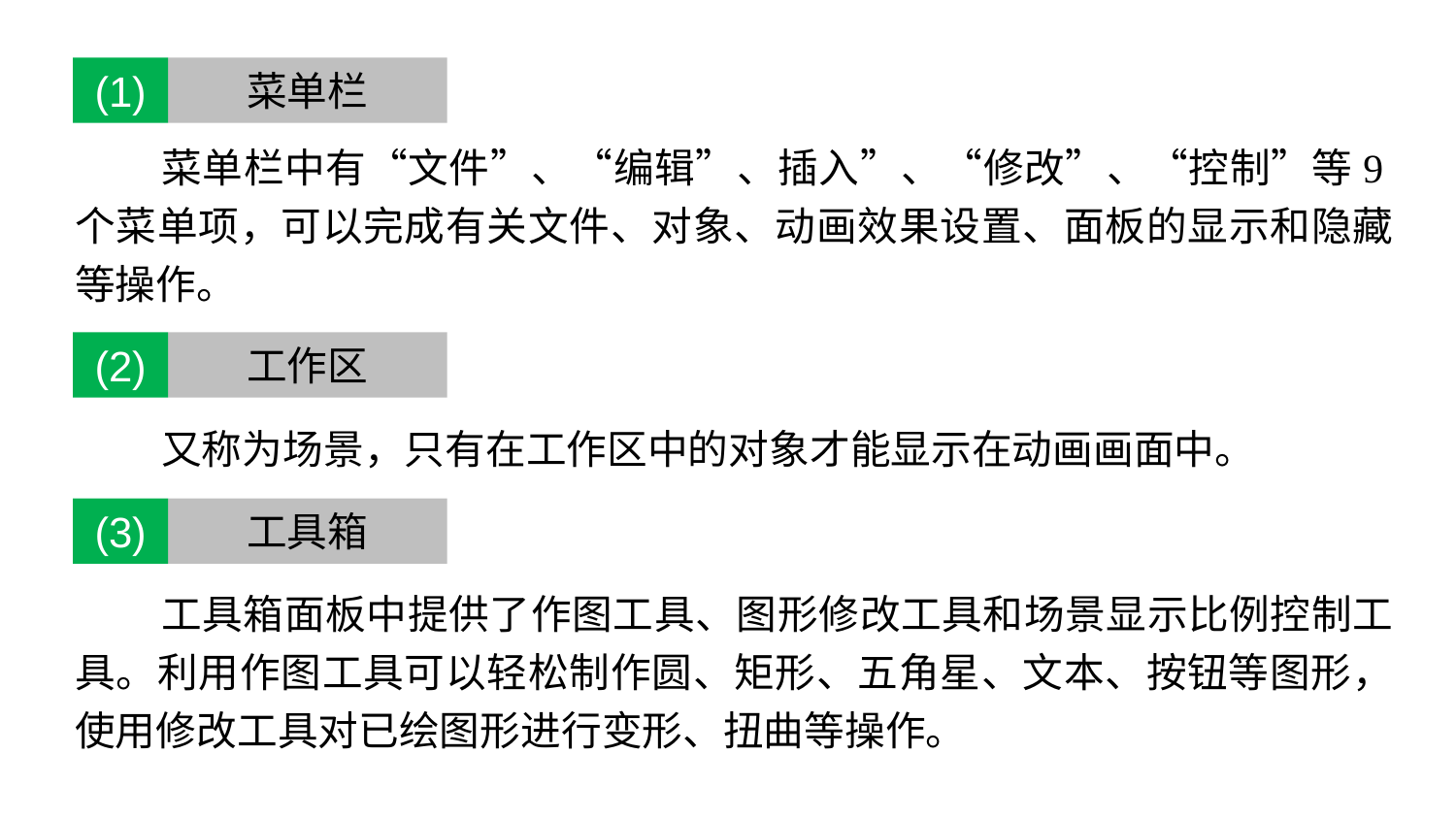

(1)
菜单栏
菜单栏中有“文件”、“编辑”、插入”、“修改”、“控制”等9个菜单项，可以完成有关文件、对象、动画效果设置、面板的显示和隐藏等操作。

又称为场景，只有在工作区中的对象才能显示在动画画面中。

工具箱面板中提供了作图工具、图形修改工具和场景显示比例控制工具。利用作图工具可以轻松制作圆、矩形、五角星、文本、按钮等图形，使用修改工具对已绘图形进行变形、扭曲等操作。
(2)
工作区
(3)
工具箱